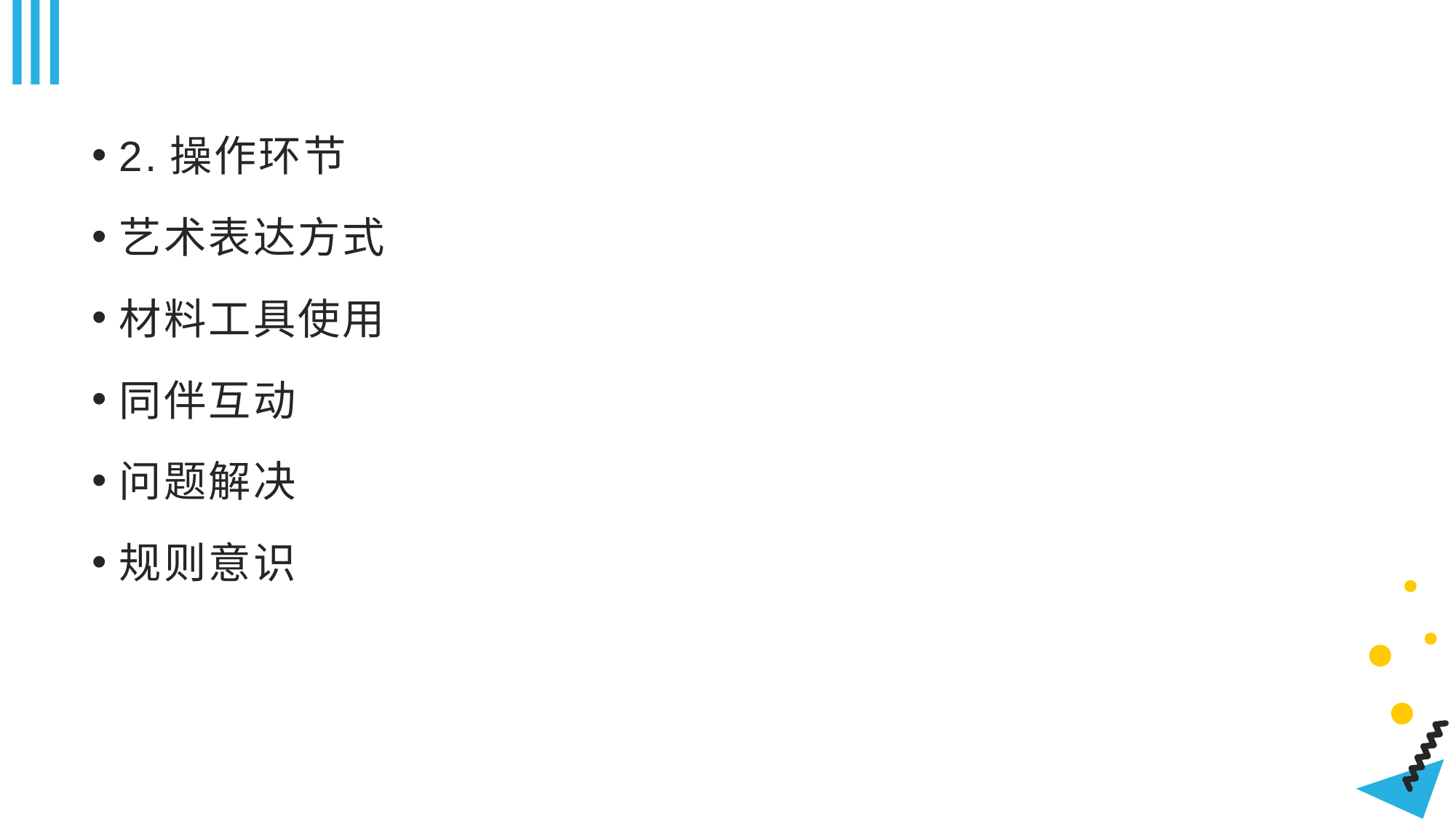

#
2.操作环节
艺术表达方式
材料工具使用
同伴互动
问题解决
规则意识